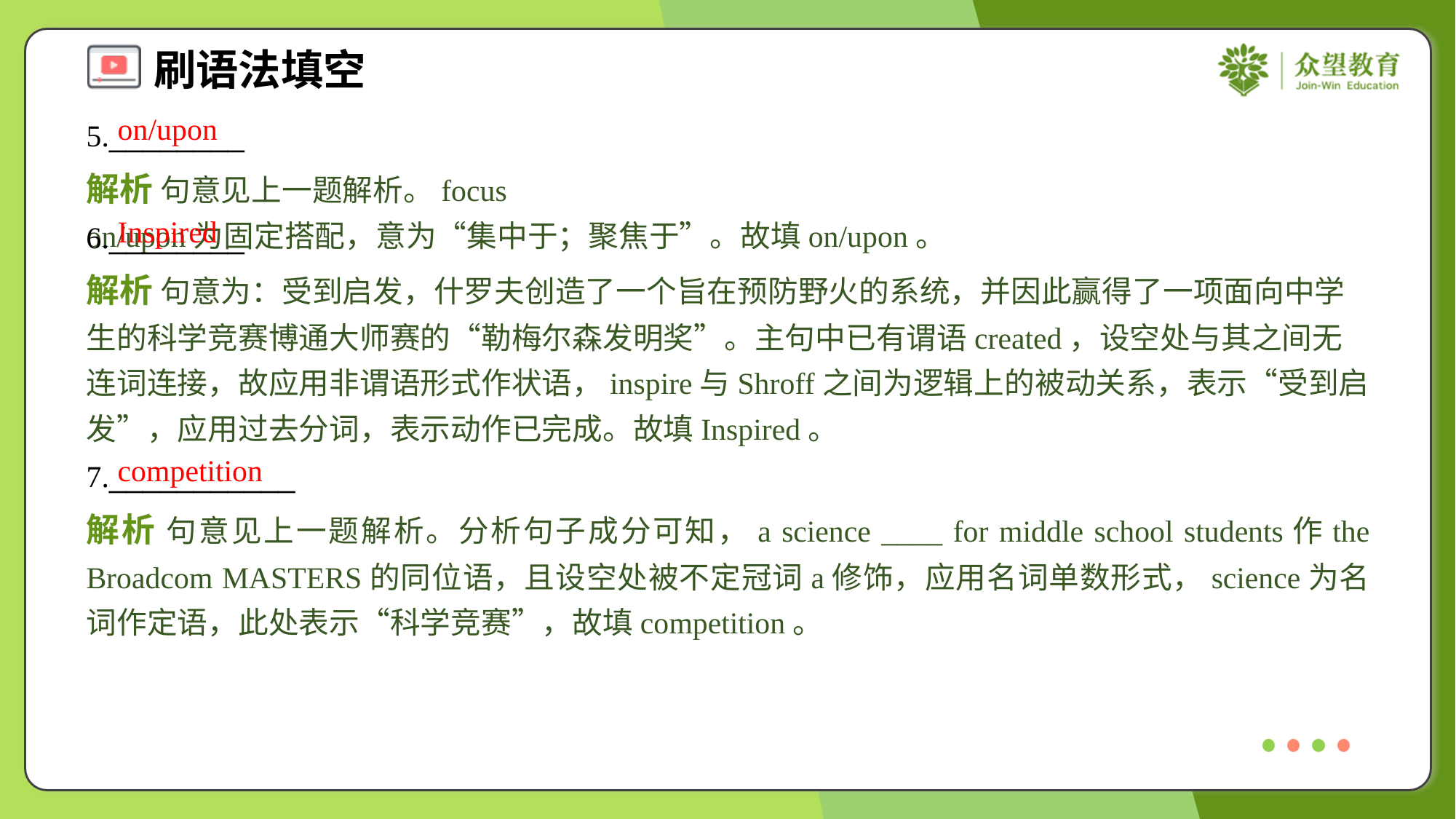

on/upon
5.________
解析 句意见上一题解析。focus on/upon为固定搭配，意为“集中于；聚焦于”。故填on/upon。
Inspired
6.________
解析 句意为：受到启发，什罗夫创造了一个旨在预防野火的系统，并因此赢得了一项面向中学生的科学竞赛博通大师赛的“勒梅尔森发明奖”。主句中已有谓语created，设空处与其之间无连词连接，故应用非谓语形式作状语，inspire与Shroff之间为逻辑上的被动关系，表示“受到启发”，应用过去分词，表示动作已完成。故填Inspired。
competition
7.___________
解析 句意见上一题解析。分析句子成分可知，a science ____ for middle school students作the Broadcom MASTERS的同位语，且设空处被不定冠词a修饰，应用名词单数形式，science为名词作定语，此处表示“科学竞赛”，故填competition。